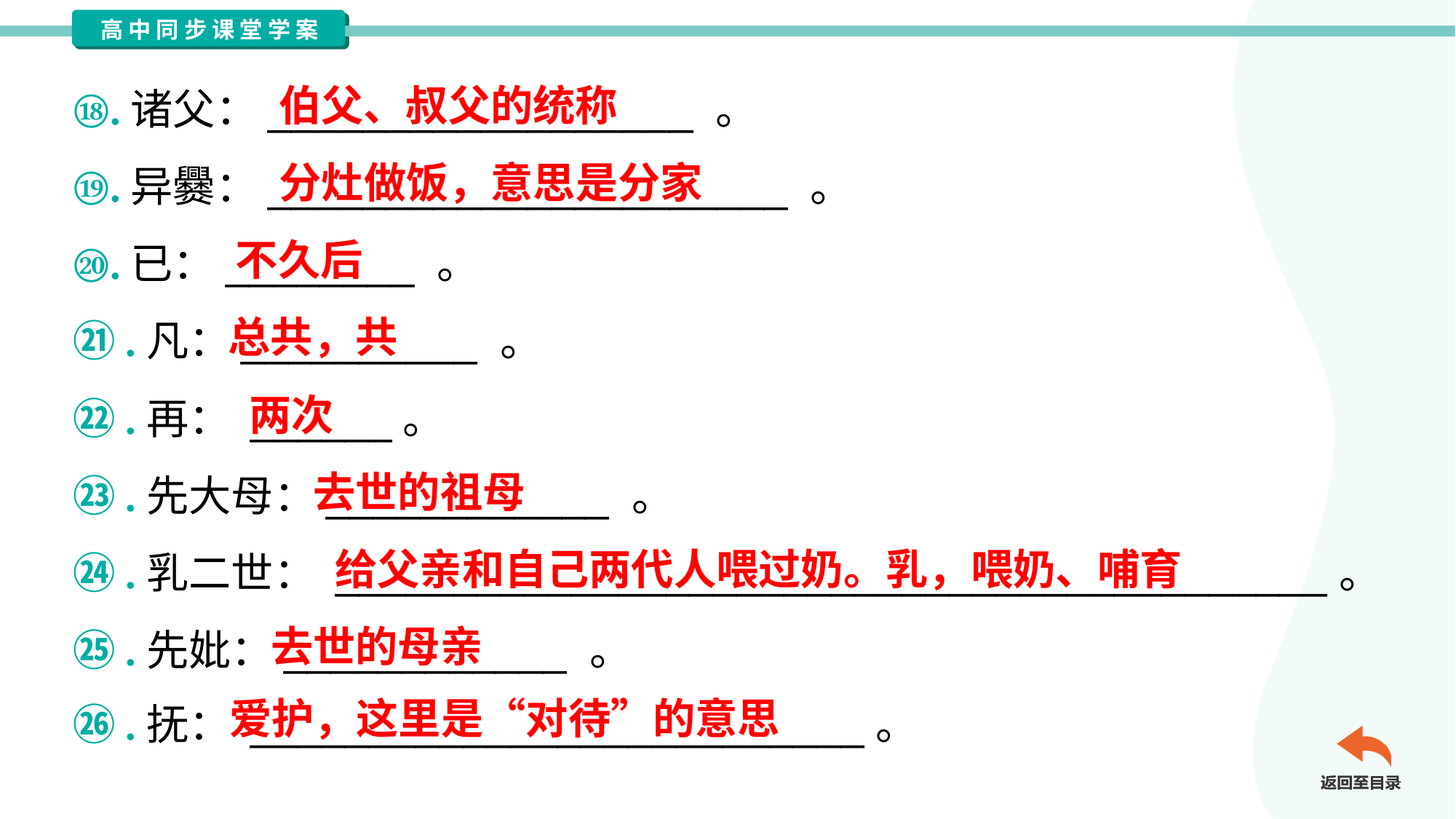

伯父、叔父的统称
⑱.诸父：__________________ 。
⑲.异爨：______________________ 。
⑳.已：________ 。
㉑.凡：__________ 。
㉒.再： ______。
㉓.先大母：____________ 。
㉔.乳二世： __________________________________________。
㉕.先妣：____________ 。
㉖.抚： __________________________。
分灶做饭，意思是分家
不久后
总共，共
两次
去世的祖母
给父亲和自己两代人喂过奶。乳，喂奶、哺育
去世的母亲
爱护，这里是“对待”的意思